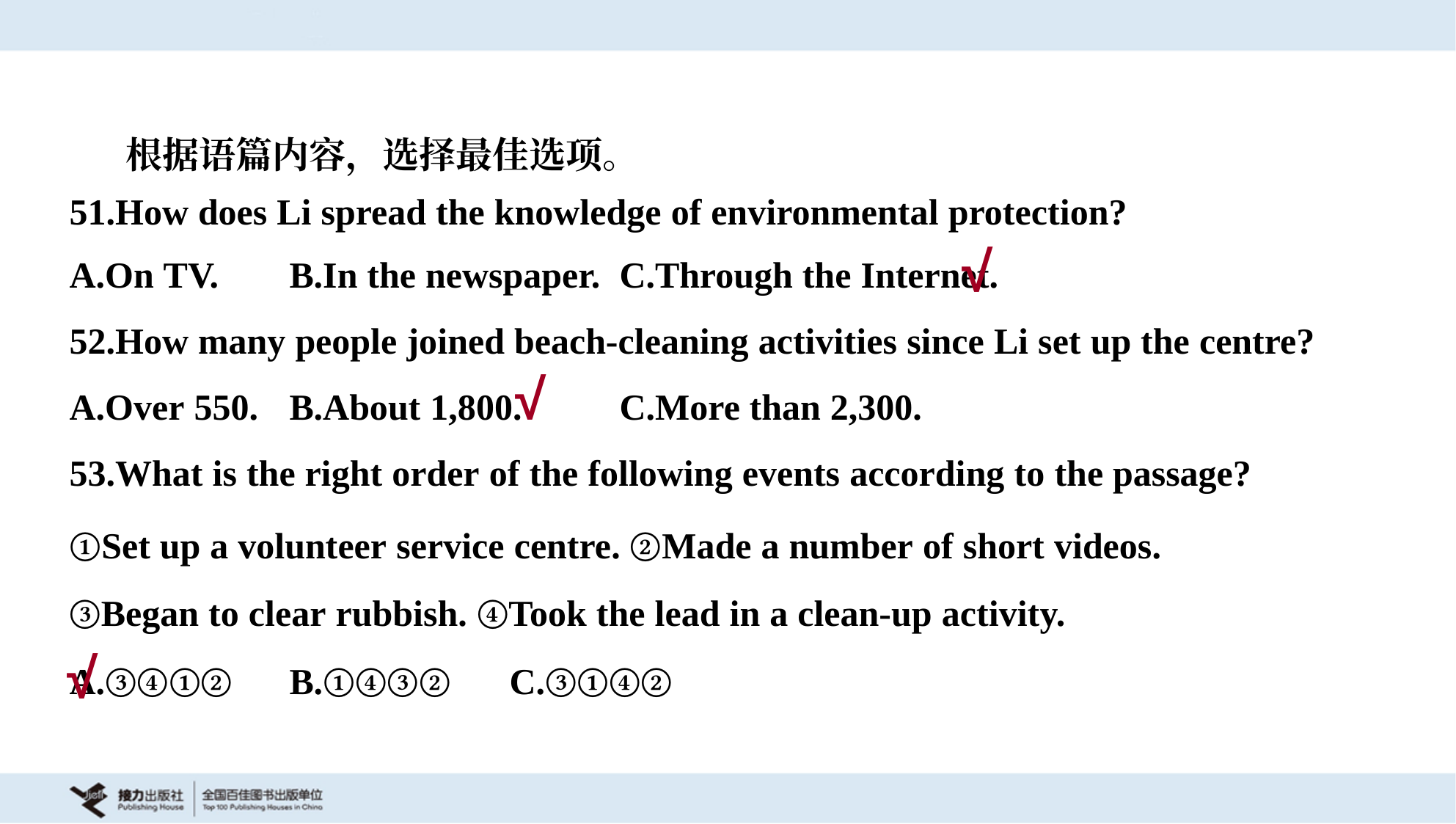

根据语篇内容，选择最佳选项。
51.How does Li spread the knowledge of environmental protection?
A.On TV.	B.In the newspaper.	C.Through the Internet.
√
52.How many people joined beach-cleaning activities since Li set up the centre?
√
A.Over 550.	B.About 1,800.	C.More than 2,300.
53.What is the right order of the following events according to the passage?
①Set up a volunteer service centre. ②Made a number of short videos.
③Began to clear rubbish. ④Took the lead in a clean-up activity.
A.③④①②	B.①④③②	C.③①④②
√